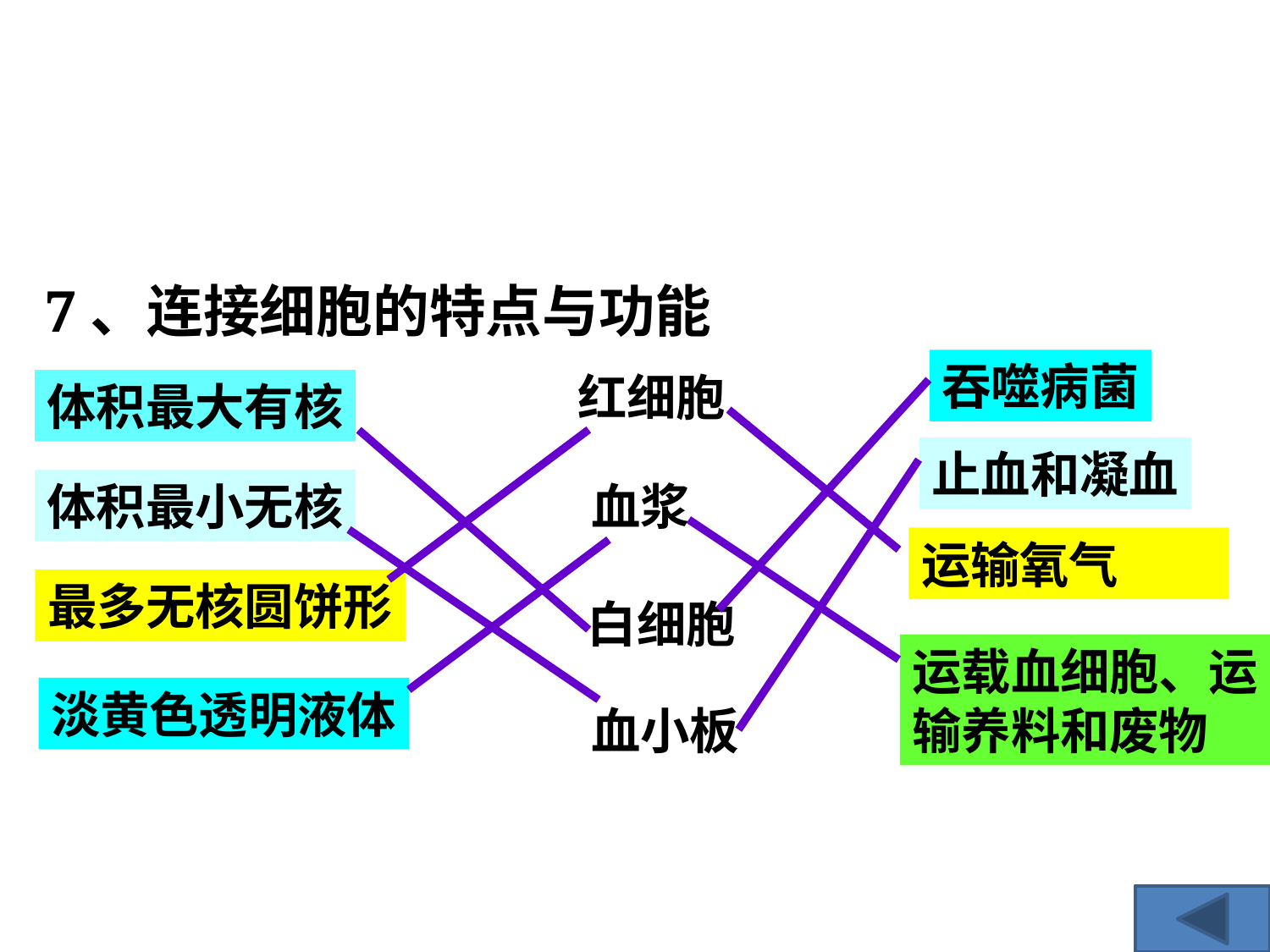

7、连接细胞的特点与功能
吞噬病菌
红细胞
体积最大有核

止血和凝血

体积最小无核
血浆

运输氧气

最多无核圆饼形
白细胞
运载血细胞、运
输养料和废物
淡黄色透明液体
血小板